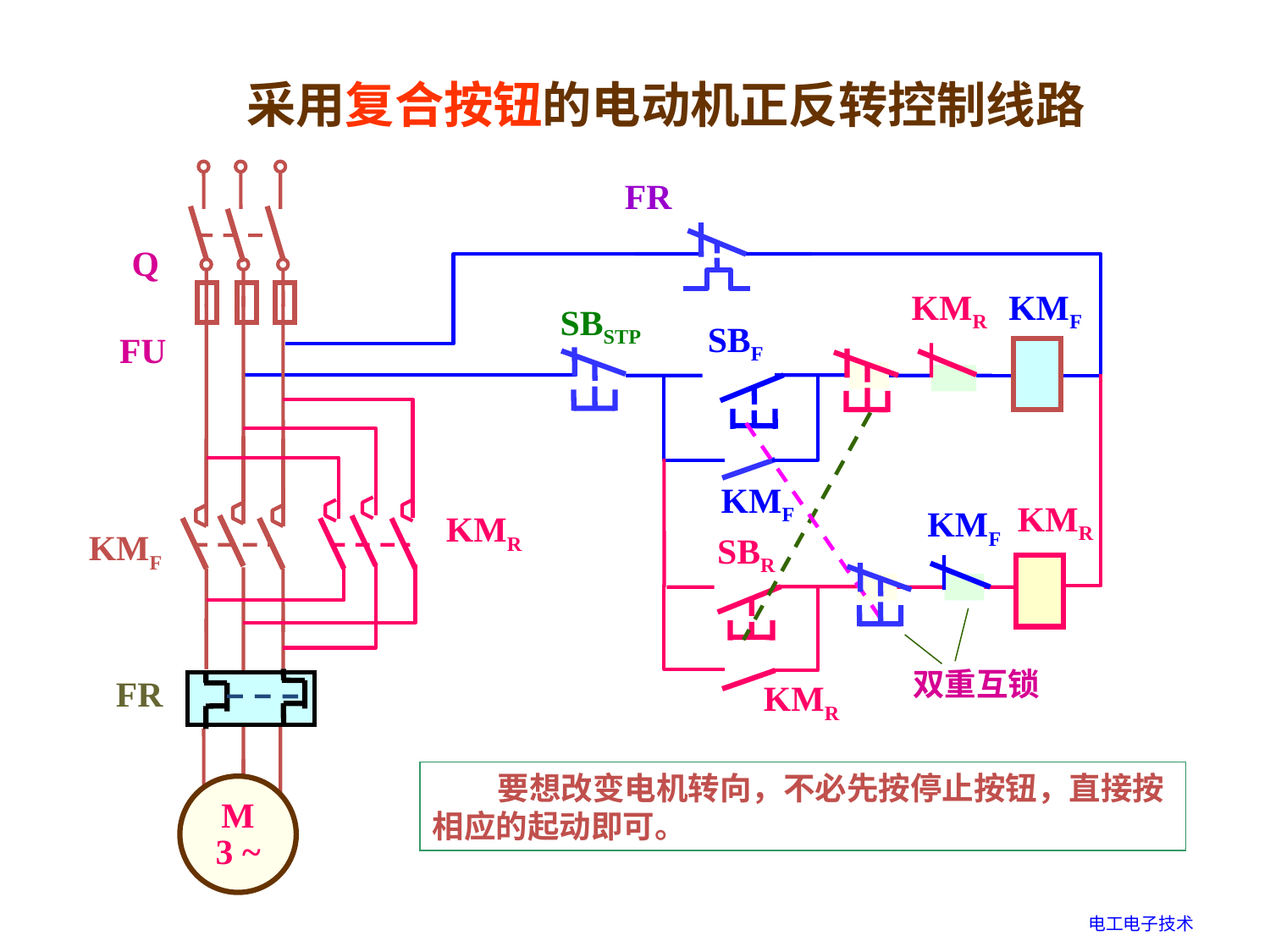

采用复合按钮的电动机正反转控制线路

Q

FU

KMF

FR

M
3 ~

KMR

FR

KMR
KMF
SBSTP
SBF

KMF
KMR
KMF
SBR

KMR

双重互锁
        要想改变电机转向，不必先按停止按钮，直接按相应的起动即可。
电工电子技术